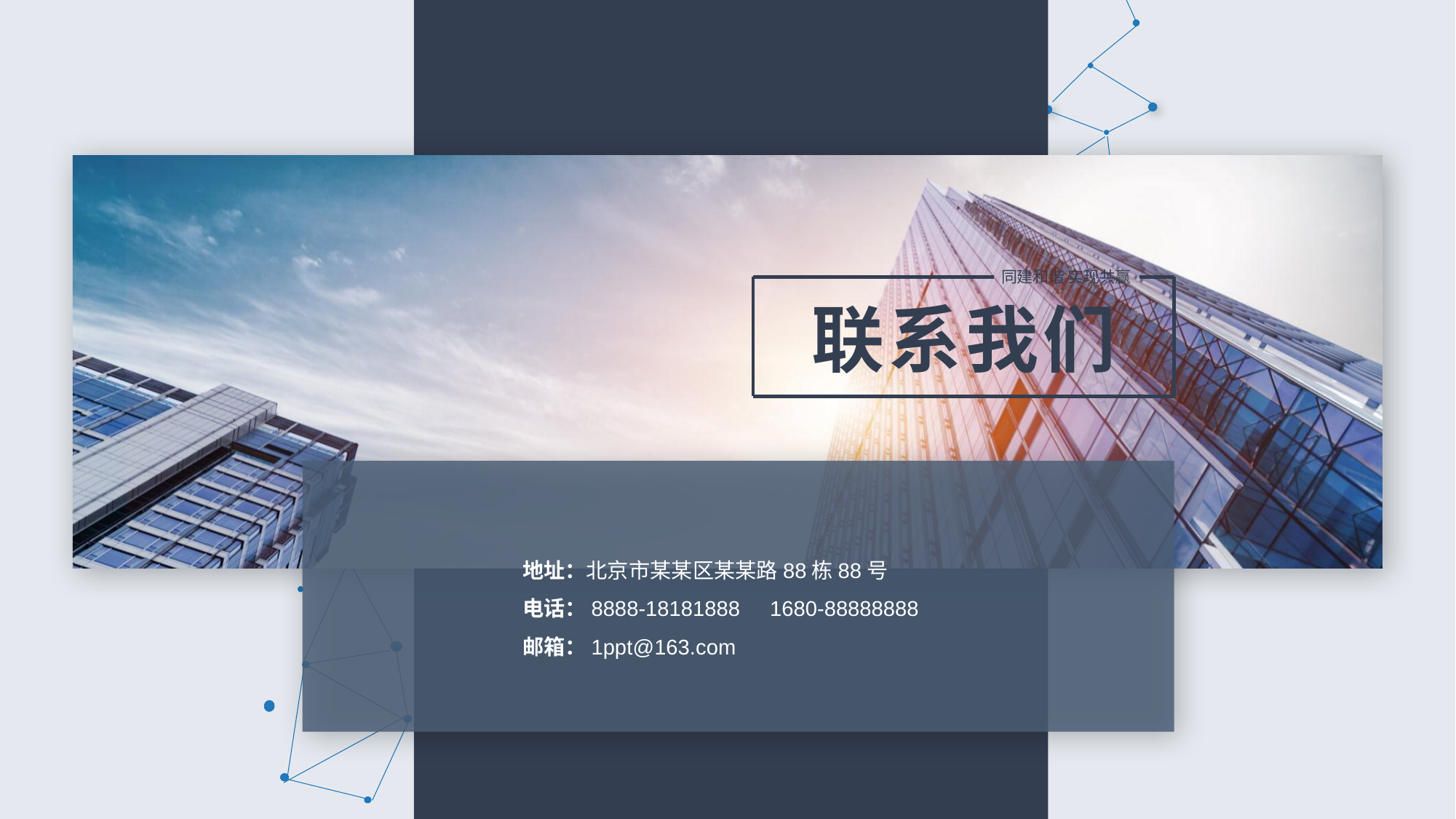

同建和谐 实现共赢
联系我们

地址：北京市某某区某某路88栋88号
电话：8888-18181888     1680-88888888
邮箱：1ppt@163.com